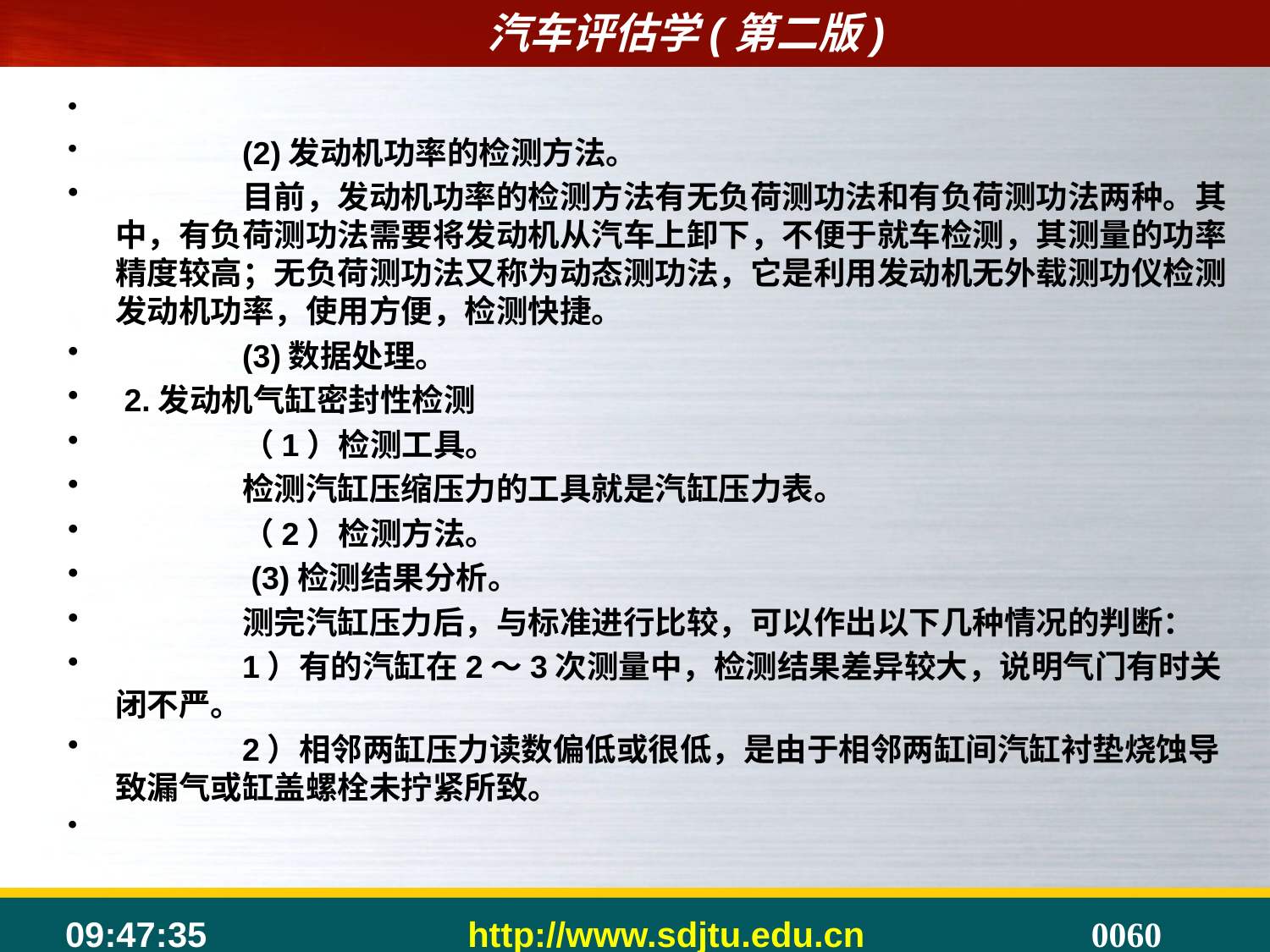

(2)发动机功率的检测方法。
	目前，发动机功率的检测方法有无负荷测功法和有负荷测功法两种。其中，有负荷测功法需要将发动机从汽车上卸下，不便于就车检测，其测量的功率精度较高；无负荷测功法又称为动态测功法，它是利用发动机无外载测功仪检测发动机功率，使用方便，检测快捷。
	(3)数据处理。
 2.发动机气缸密封性检测
	（1）检测工具。
	检测汽缸压缩压力的工具就是汽缸压力表。
	（2）检测方法。
	 (3)检测结果分析。
	测完汽缸压力后，与标准进行比较，可以作出以下几种情况的判断：
	1）有的汽缸在2～3次测量中，检测结果差异较大，说明气门有时关闭不严。
	2）相邻两缸压力读数偏低或很低，是由于相邻两缸间汽缸衬垫烧蚀导致漏气或缸盖螺栓未拧紧所致。